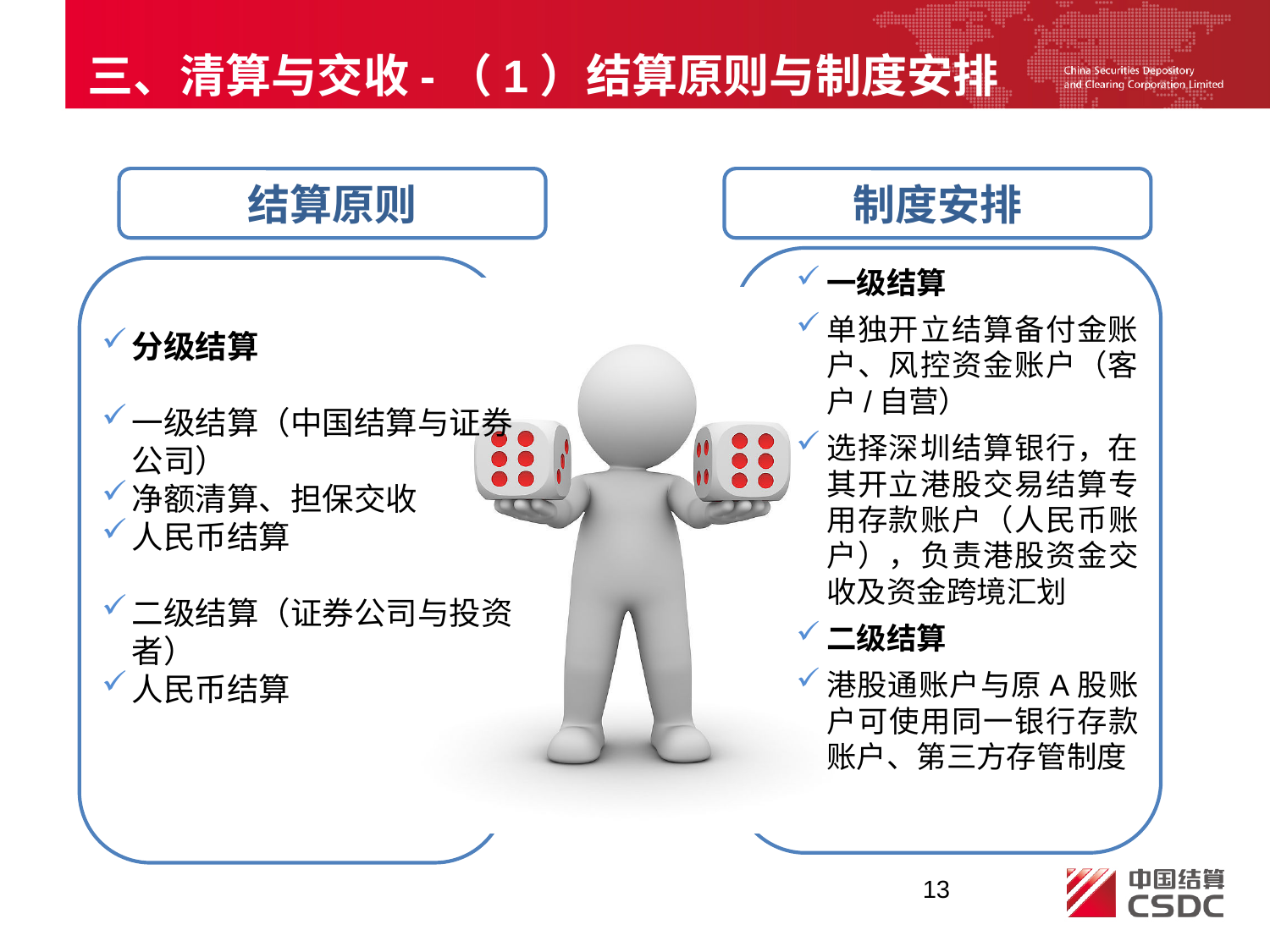

三、清算与交收-（1）结算原则与制度安排
制度安排
结算原则

一级结算
单独开立结算备付金账户、风控资金账户（客户/自营）
选择深圳结算银行，在其开立港股交易结算专用存款账户（人民币账户），负责港股资金交收及资金跨境汇划
二级结算
港股通账户与原A股账户可使用同一银行存款账户、第三方存管制度

分级结算

一级结算（中国结算与证券公司）
净额清算、担保交收
人民币结算

二级结算（证券公司与投资者）
人民币结算

13